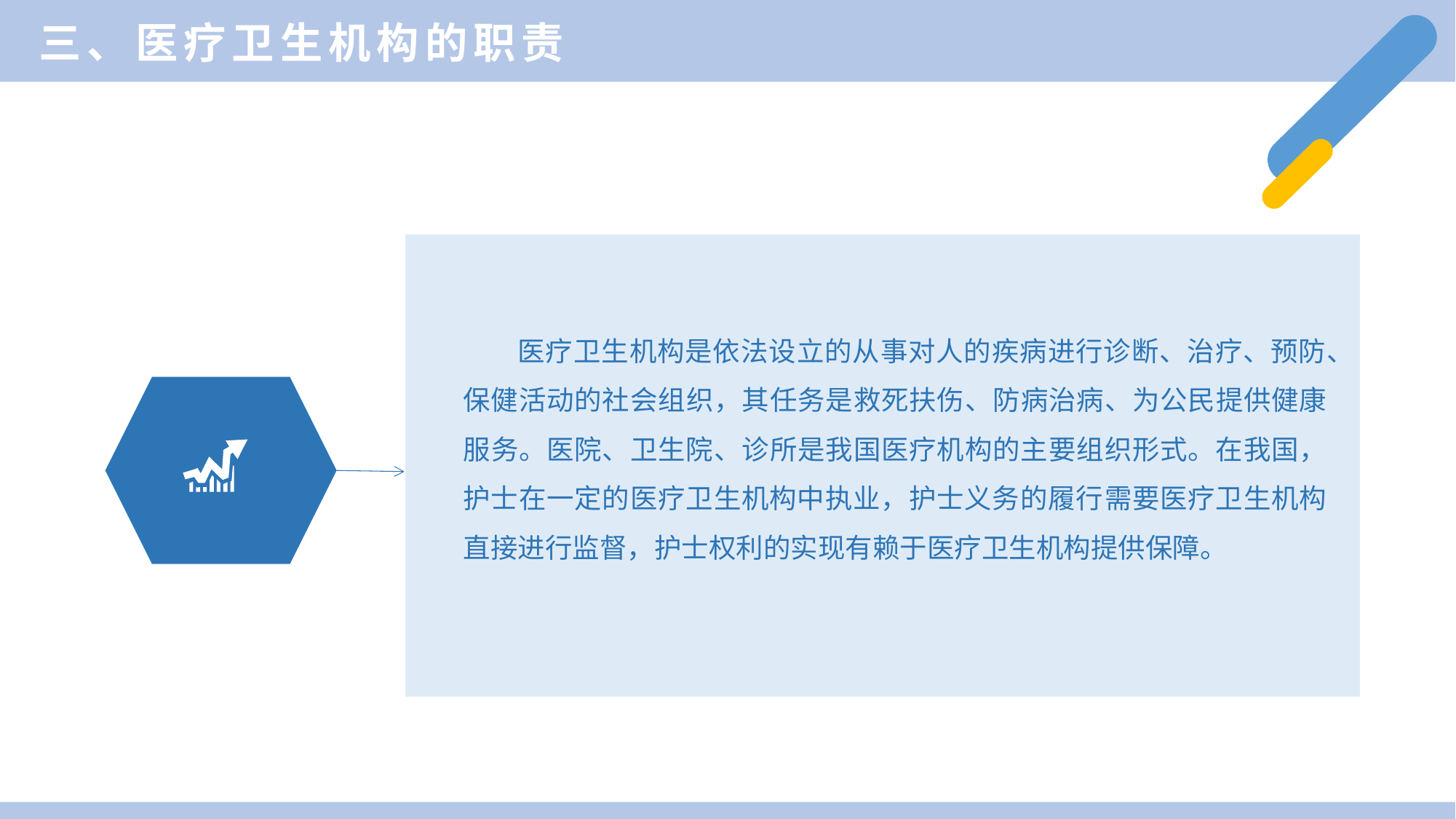

三、医疗卫生机构的职责

医疗卫生机构是依法设立的从事对人的疾病进行诊断、治疗、预防、保健活动的社会组织，其任务是救死扶伤、防病治病、为公民提供健康服务。医院、卫生院、诊所是我国医疗机构的主要组织形式。在我国，护士在一定的医疗卫生机构中执业，护士义务的履行需要医疗卫生机构直接进行监督，护士权利的实现有赖于医疗卫生机构提供保障。